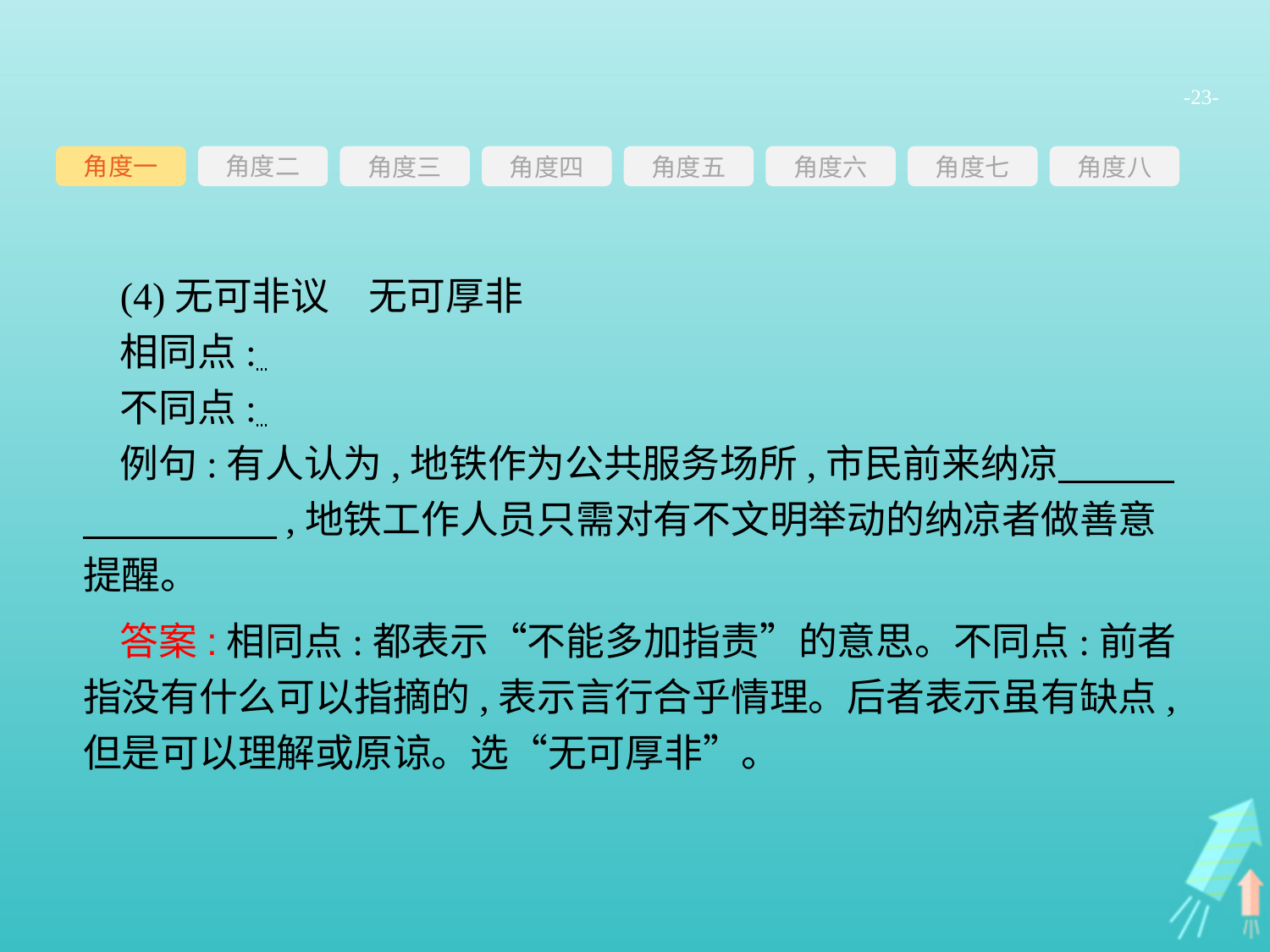

-23-
角度一
角度三
角度四
角度五
角度六
角度七
角度八
角度二
(4)无可非议　无可厚非
相同点:
不同点:
例句:有人认为,地铁作为公共服务场所,市民前来纳凉　　　　　　　　,地铁工作人员只需对有不文明举动的纳凉者做善意提醒。
答案:相同点:都表示“不能多加指责”的意思。不同点:前者指没有什么可以指摘的,表示言行合乎情理。后者表示虽有缺点,但是可以理解或原谅。选“无可厚非”。